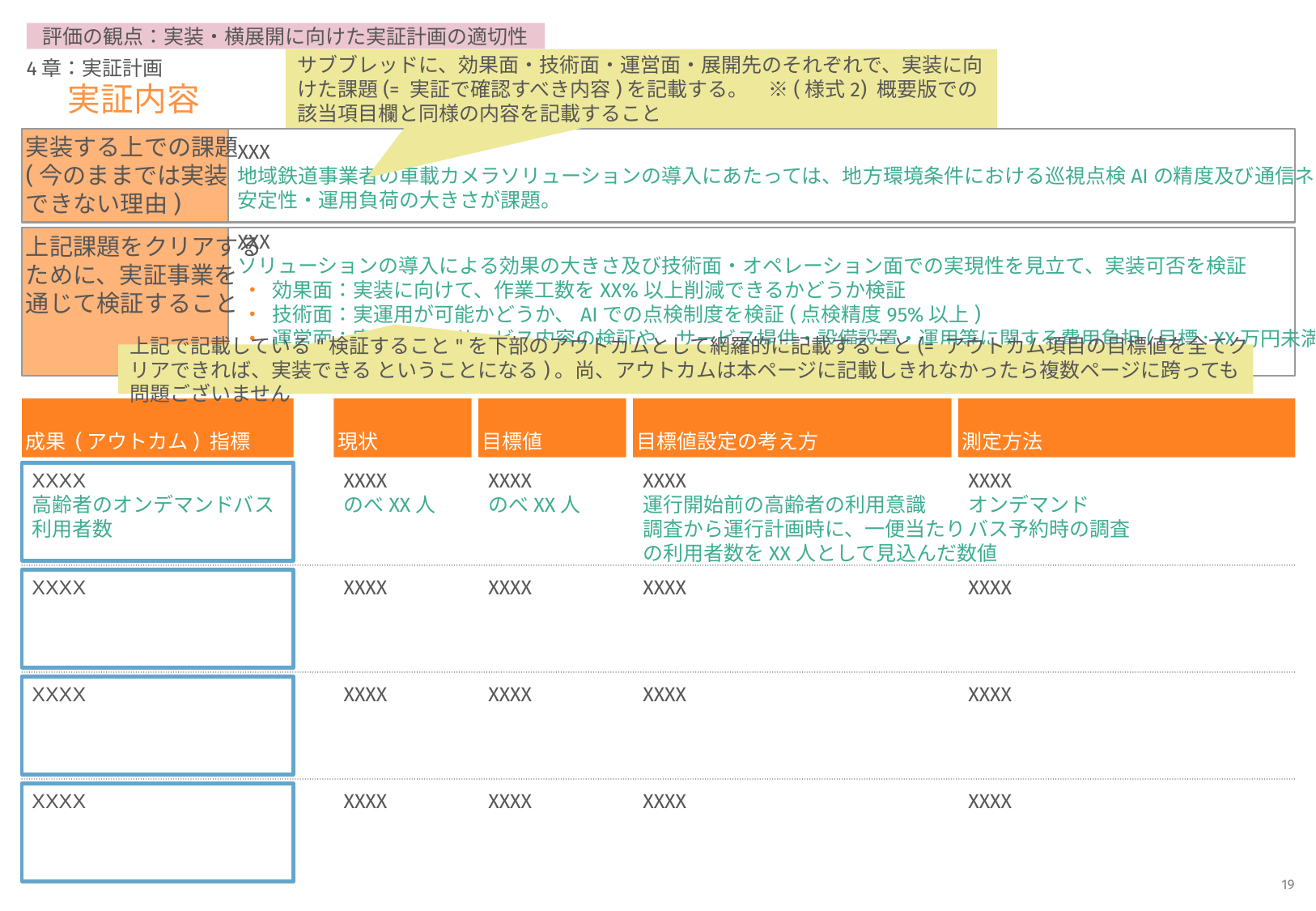

評価の観点：実装・横展開に向けた実証計画の適切性
サブブレッドに、効果面・技術面・運営面・展開先のそれぞれで、実装に向けた課題(= 実証で確認すべき内容)を記載する。　※(様式2) 概要版での該当項目欄と同様の内容を記載すること
4章：実証計画
# 実証内容
実装する上での課題
(今のままでは実装
できない理由)
XXX
地域鉄道事業者の車載カメラソリューションの導入にあたっては、地方環境条件における巡視点検AIの精度及び通信ネットワークの
安定性・運用負荷の大きさが課題。
上記課題をクリアする
ために、実証事業を
通じて検証すること
XXX
ソリューションの導入による効果の大きさ及び技術面・オペレーション面での実現性を見立て、実装可否を検証
効果面：実装に向けて、作業工数をXX%以上削減できるかどうか検証
技術面：実運用が可能かどうか、AIでの点検制度を検証(点検精度95%以上)
運営面：実装可能なサービス内容の検証や、サービス提供・設備設置・運用等に関する費用負担(目標: XX万円未満)の検証
展開先：XXXXの観点で、汎用的な需要が期待できるソリューションかどうかを検証(目標: XX団体以上)
上記で記載している"検証すること"を下部のアウトカムとして網羅的に記載すること(= アウトカム項目の目標値を全てクリアできれば、実装できる ということになる)。尚、アウトカムは本ページに記載しきれなかったら複数ページに跨っても問題ございません
目標値
成果 (アウトカム) 指標
現状
XXXX
のべXX人
XXXX
XXXX
XXXX
目標値設定の考え方
測定方法
XXXX
高齢者のオンデマンドバス
利用者数

XXXX
のべXX人
XXXX
運行開始前の高齢者の利用意識
調査から運行計画時に、一便当たり
の利用者数をXX人として見込んだ数値

XXXX
オンデマンド
バス予約時の調査

XXXX
XXXX
XXXX
XXXX
XXXX
XXXX
XXXX
XXXX
XXXX
XXXX
XXXX
XXXX